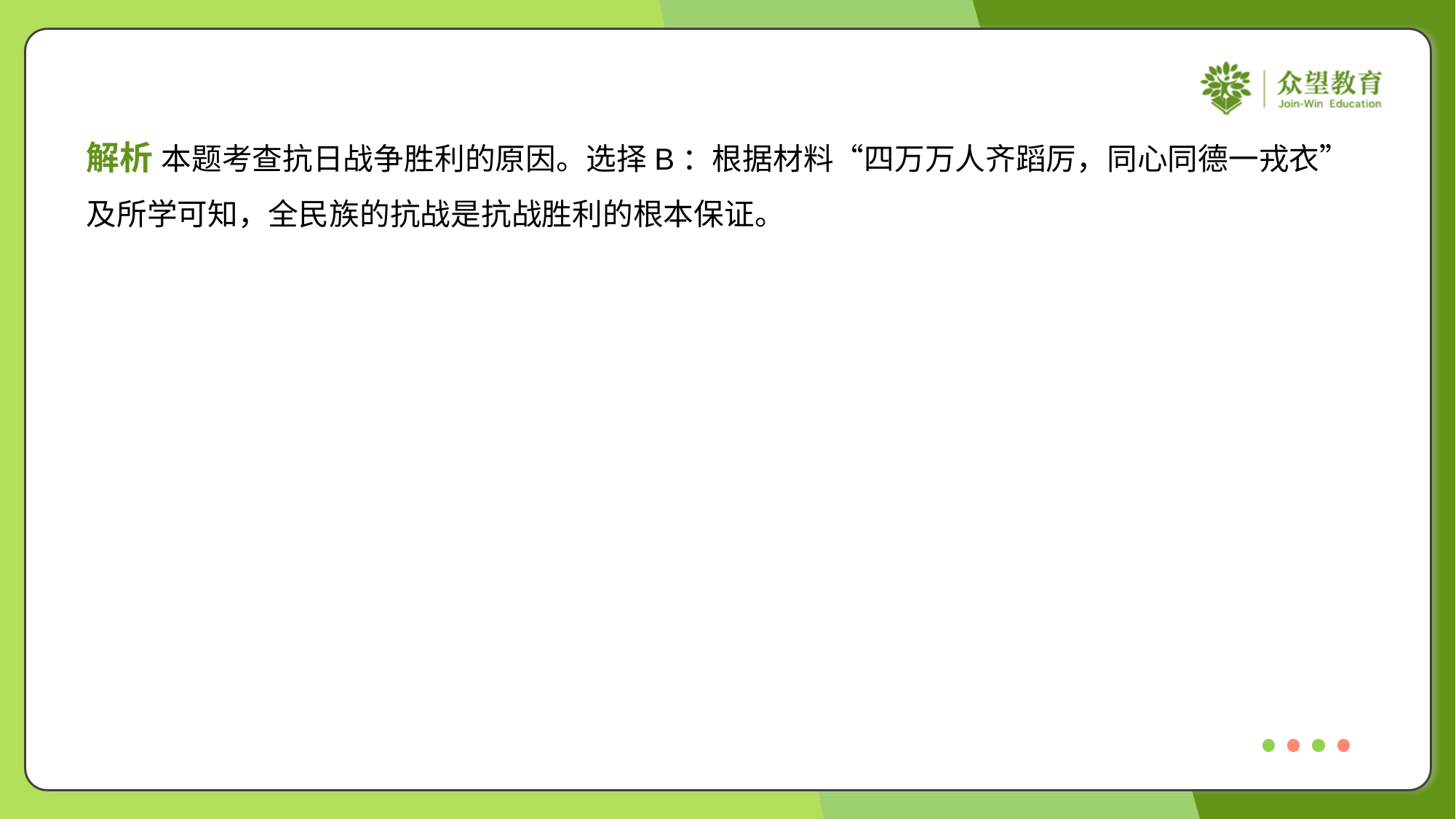

解析 本题考查抗日战争胜利的原因。选择B：根据材料“四万万人齐蹈厉，同心同德一戎衣”
及所学可知，全民族的抗战是抗战胜利的根本保证。